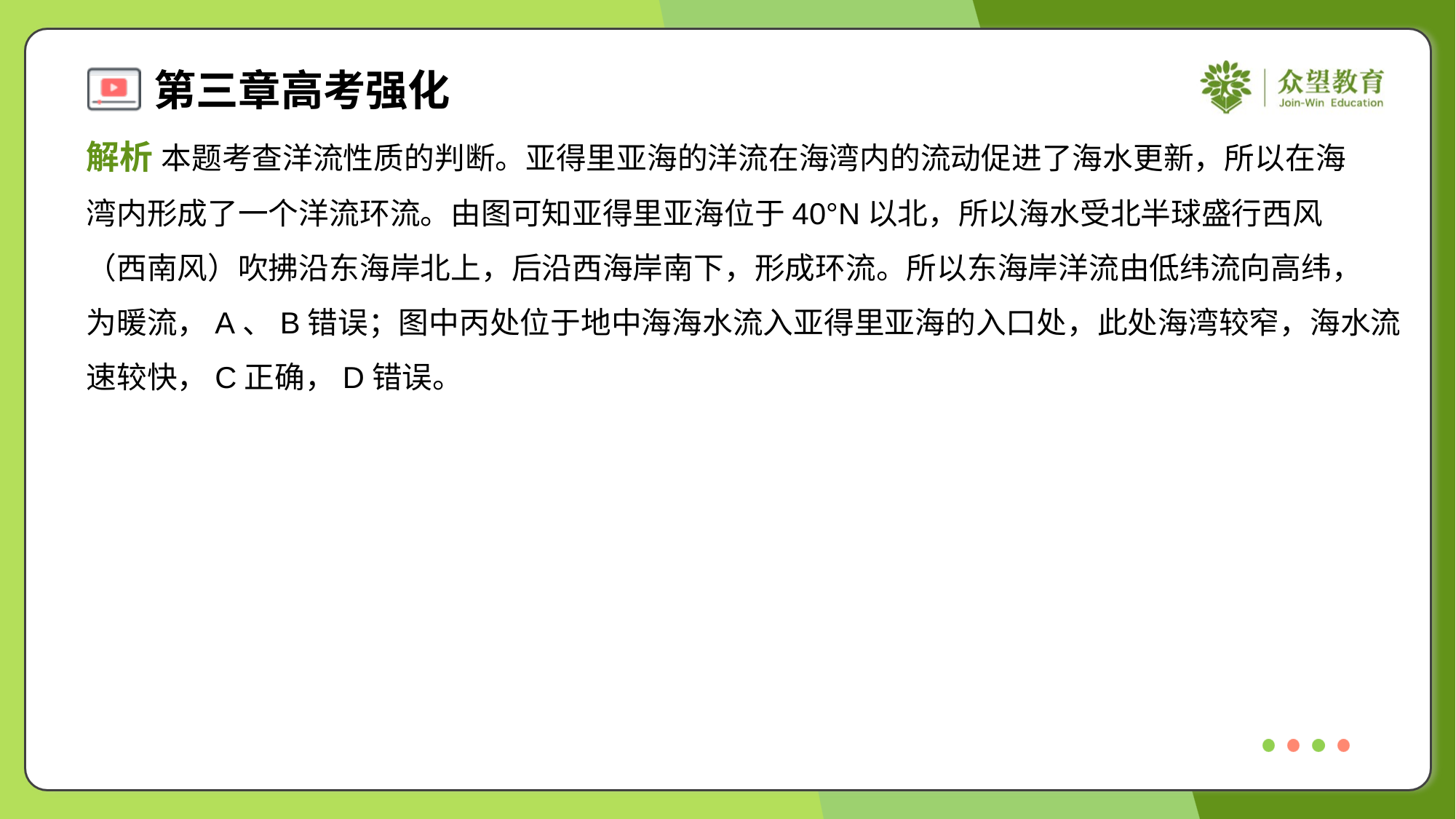

解析 本题考查洋流性质的判断。亚得里亚海的洋流在海湾内的流动促进了海水更新，所以在海
湾内形成了一个洋流环流。由图可知亚得里亚海位于40°N以北，所以海水受北半球盛行西风
（西南风）吹拂沿东海岸北上，后沿西海岸南下，形成环流。所以东海岸洋流由低纬流向高纬，
为暖流，A、B错误；图中丙处位于地中海海水流入亚得里亚海的入口处，此处海湾较窄，海水流
速较快，C正确，D错误。